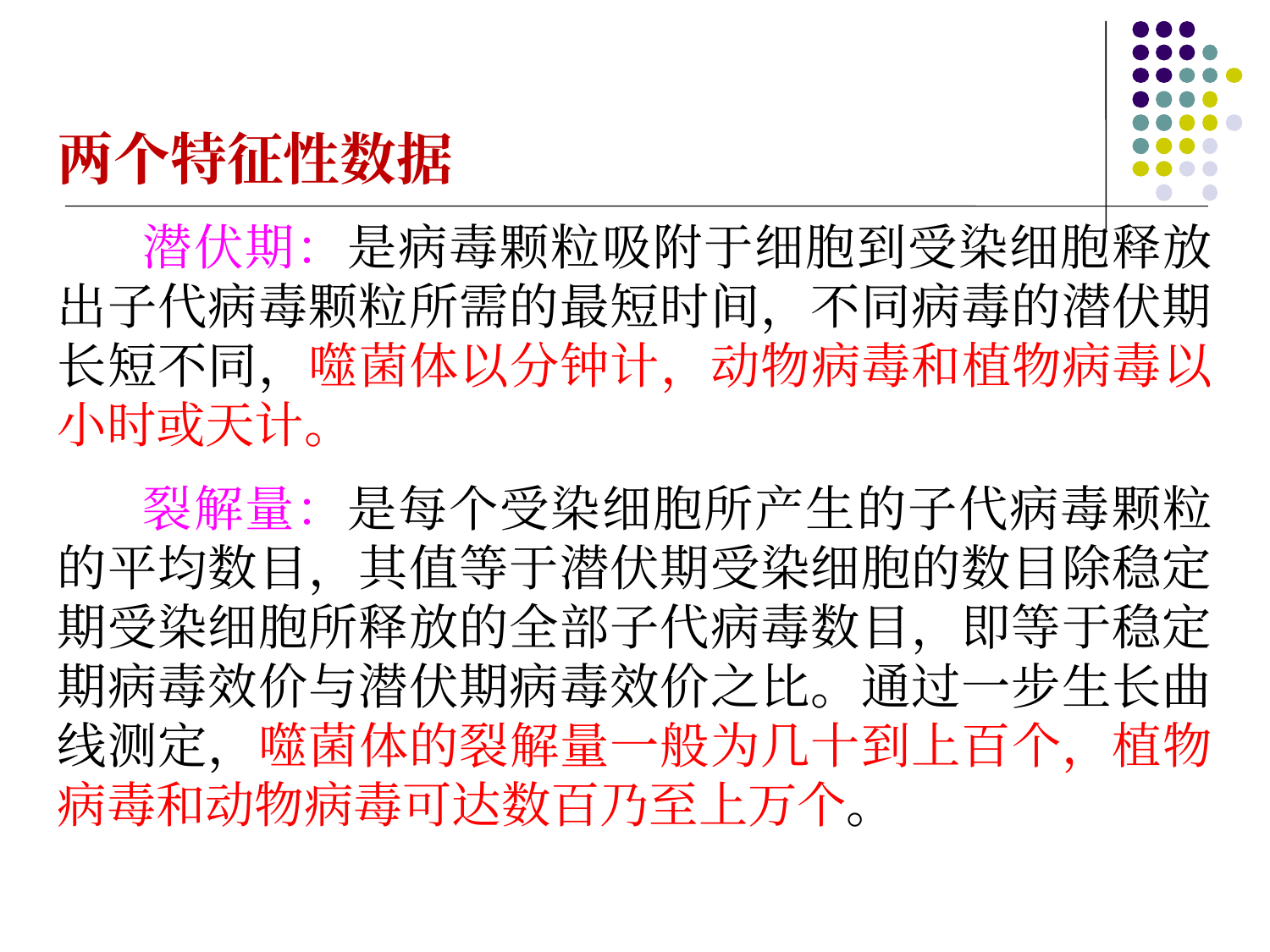

两个特征性数据
     潜伏期：是病毒颗粒吸附于细胞到受染细胞释放出子代病毒颗粒所需的最短时间，不同病毒的潜伏期长短不同，噬菌体以分钟计，动物病毒和植物病毒以小时或天计。
     裂解量：是每个受染细胞所产生的子代病毒颗粒的平均数目，其值等于潜伏期受染细胞的数目除稳定期受染细胞所释放的全部子代病毒数目，即等于稳定期病毒效价与潜伏期病毒效价之比。通过一步生长曲线测定，噬菌体的裂解量一般为几十到上百个，植物病毒和动物病毒可达数百乃至上万个。